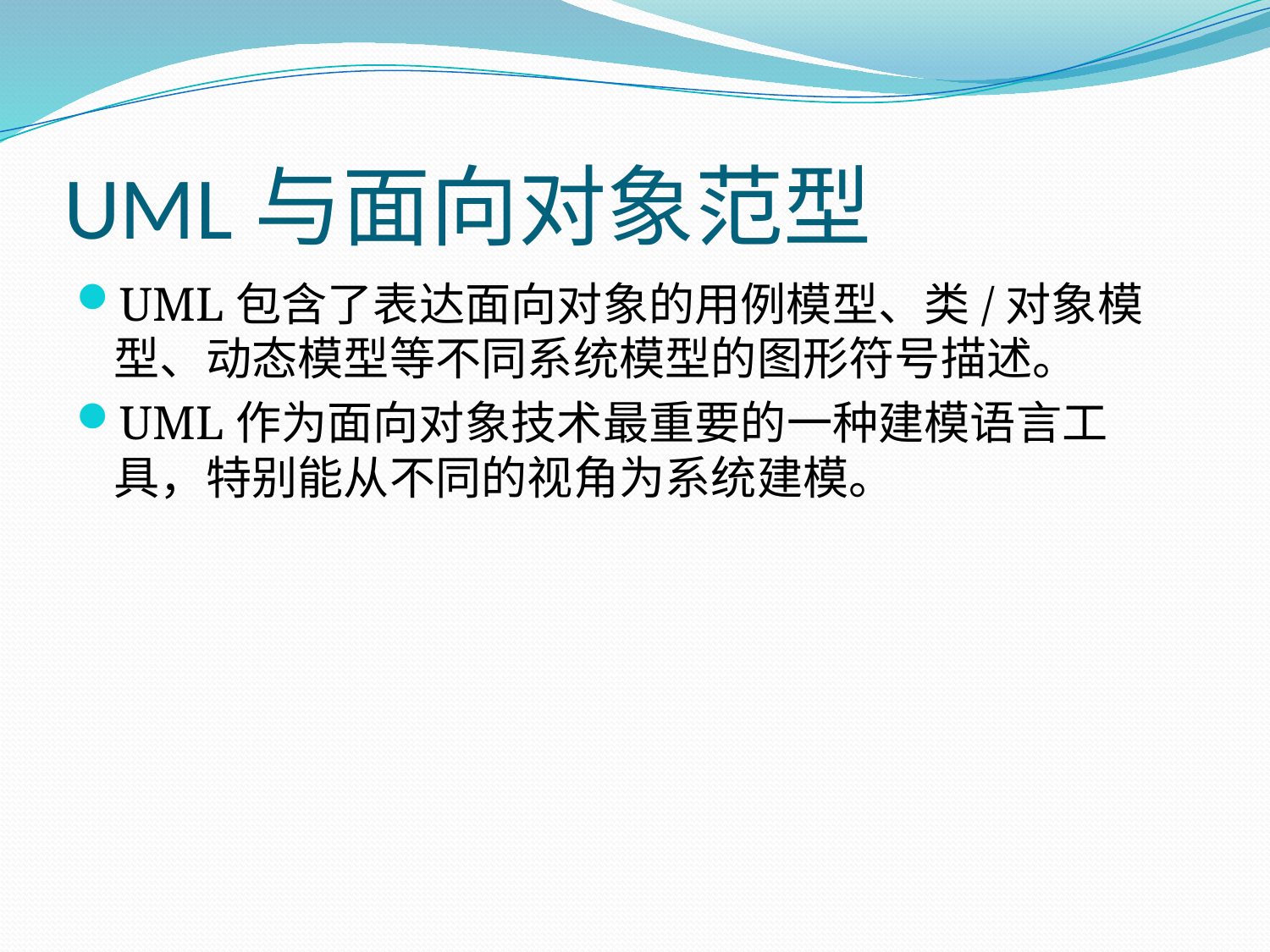

# UML与面向对象范型
UML包含了表达面向对象的用例模型、类/对象模型、动态模型等不同系统模型的图形符号描述。
UML作为面向对象技术最重要的一种建模语言工具，特别能从不同的视角为系统建模。